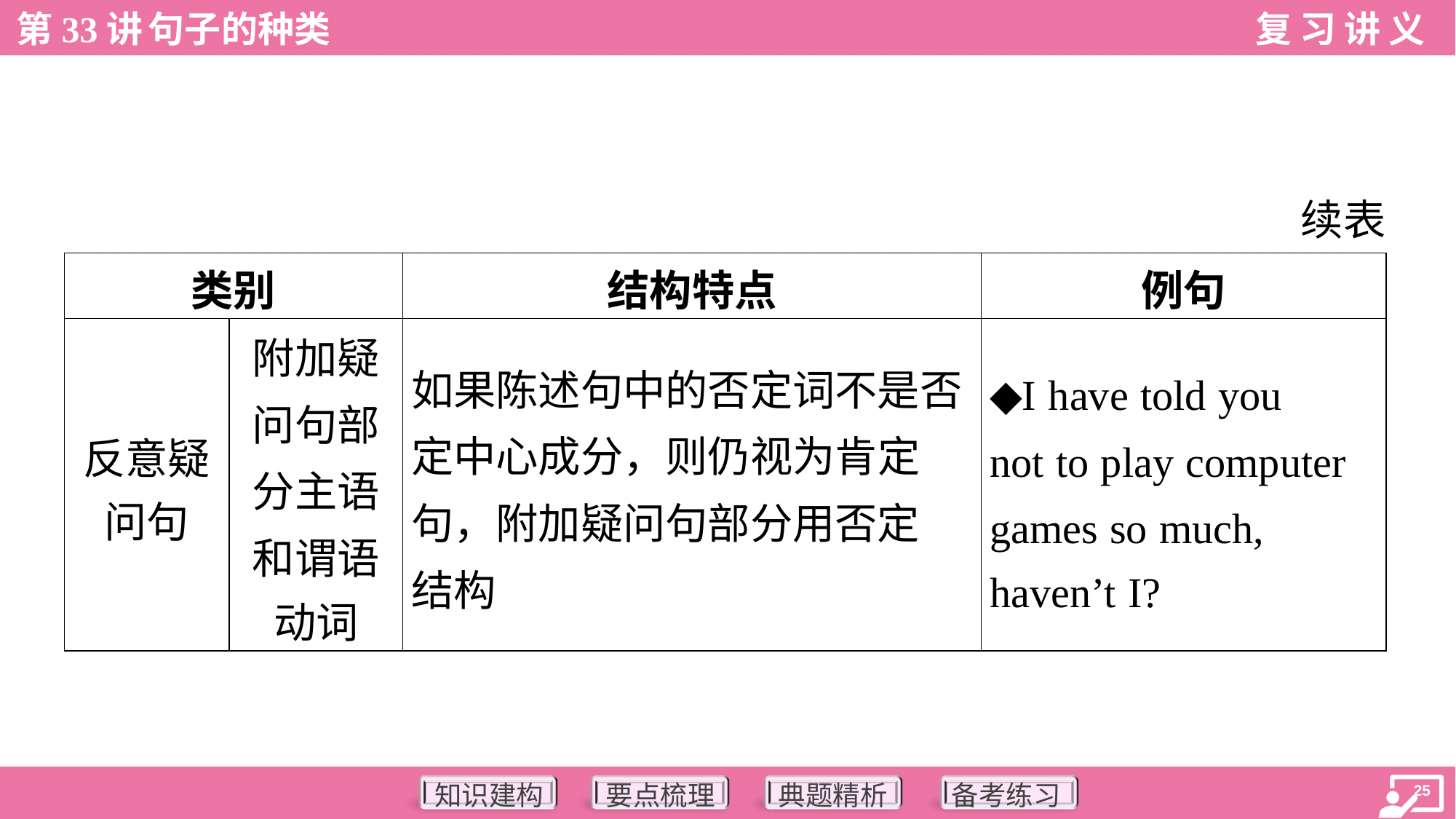

续表
| 类别 |  | 结构特点 | 例句 |
| --- | --- | --- | --- |
| 反意疑 问句 | 附加疑 问句部 分主语 和谓语 动词 | 如果陈述句中的否定词不是否 定中心成分，则仍视为肯定 句，附加疑问句部分用否定 结构 | ◆I have told you not to play computer games so much, haven’t I? |